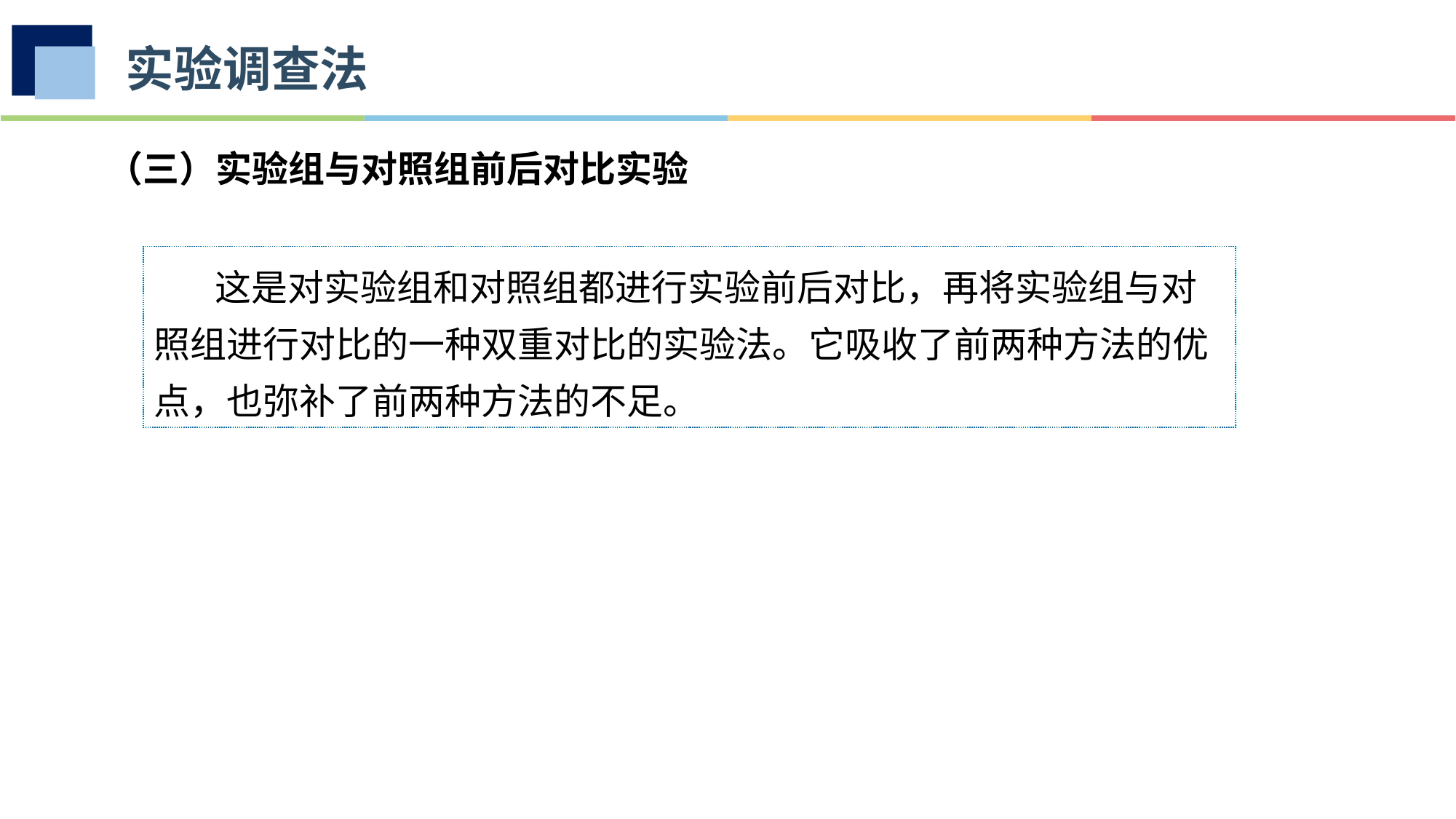

实验调查法

（三）实验组与对照组前后对比实验
        这是对实验组和对照组都进行实验前后对比，再将实验组与对照组进行对比的一种双重对比的实验法。它吸收了前两种方法的优点，也弥补了前两种方法的不足。